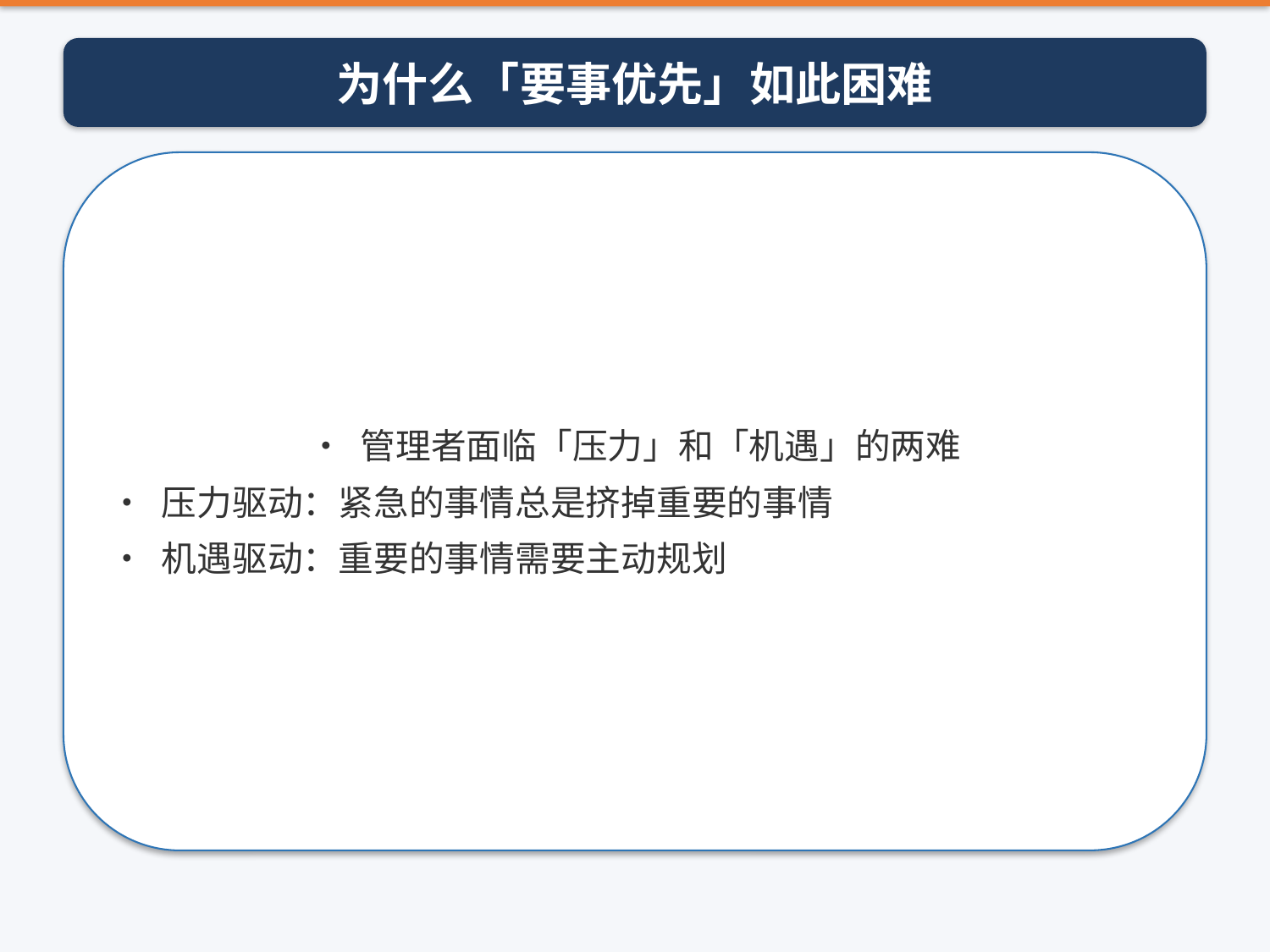

为什么「要事优先」如此困难
• 管理者面临「压力」和「机遇」的两难
• 压力驱动：紧急的事情总是挤掉重要的事情
• 机遇驱动：重要的事情需要主动规划